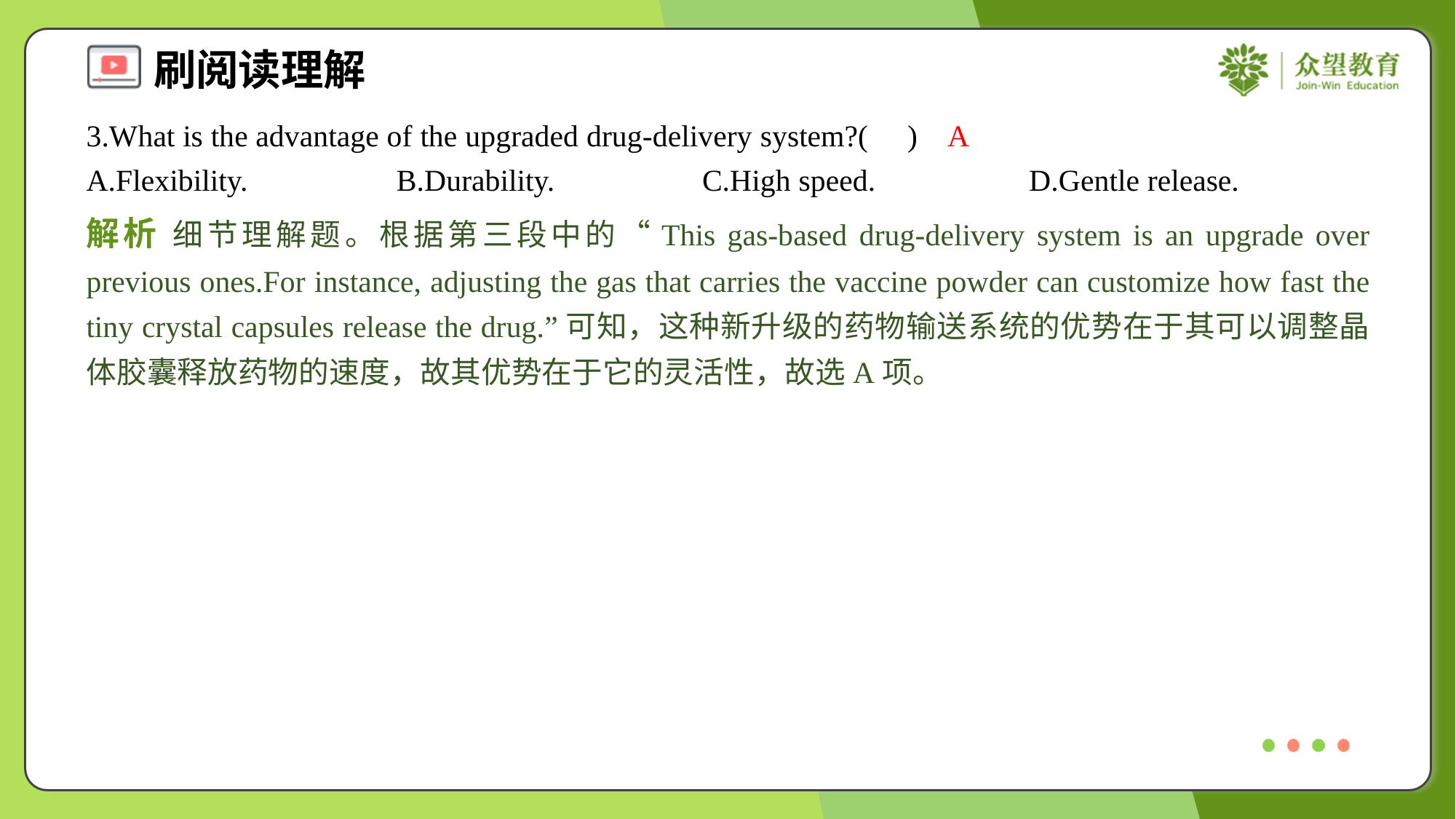

3.What is the advantage of the upgraded drug-delivery system?(     )
A
A.Flexibility.	B.Durability.	C.High speed.	D.Gentle release.
解析 细节理解题。根据第三段中的“This gas-based drug-delivery system is an upgrade over previous ones.For instance, adjusting the gas that carries the vaccine powder can customize how fast the tiny crystal capsules release the drug.”可知，这种新升级的药物输送系统的优势在于其可以调整晶体胶囊释放药物的速度，故其优势在于它的灵活性，故选A项。